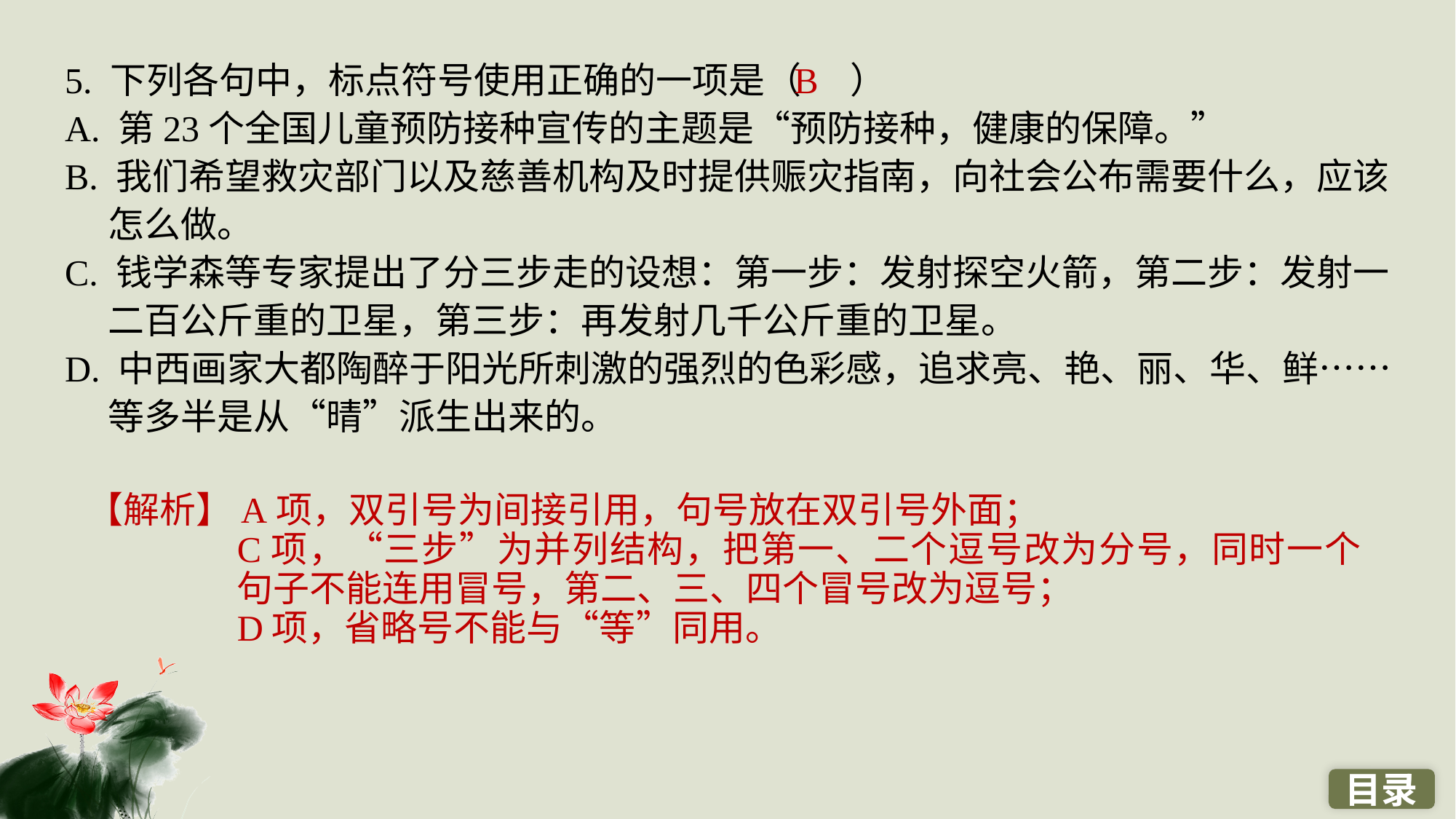

5. 下列各句中，标点符号使用正确的一项是（      ）
A. 第23个全国儿童预防接种宣传的主题是“预防接种，健康的保障。”
B. 我们希望救灾部门以及慈善机构及时提供赈灾指南，向社会公布需要什么，应该怎么做。
C. 钱学森等专家提出了分三步走的设想：第一步：发射探空火箭，第二步：发射一二百公斤重的卫星，第三步：再发射几千公斤重的卫星。
D. 中西画家大都陶醉于阳光所刺激的强烈的色彩感，追求亮、艳、丽、华、鲜……等多半是从“晴”派生出来的。
B
【解析】A项，双引号为间接引用，句号放在双引号外面；
C项，“三步”为并列结构，把第一、二个逗号改为分号，同时一个句子不能连用冒号，第二、三、四个冒号改为逗号；
D项，省略号不能与“等”同用。